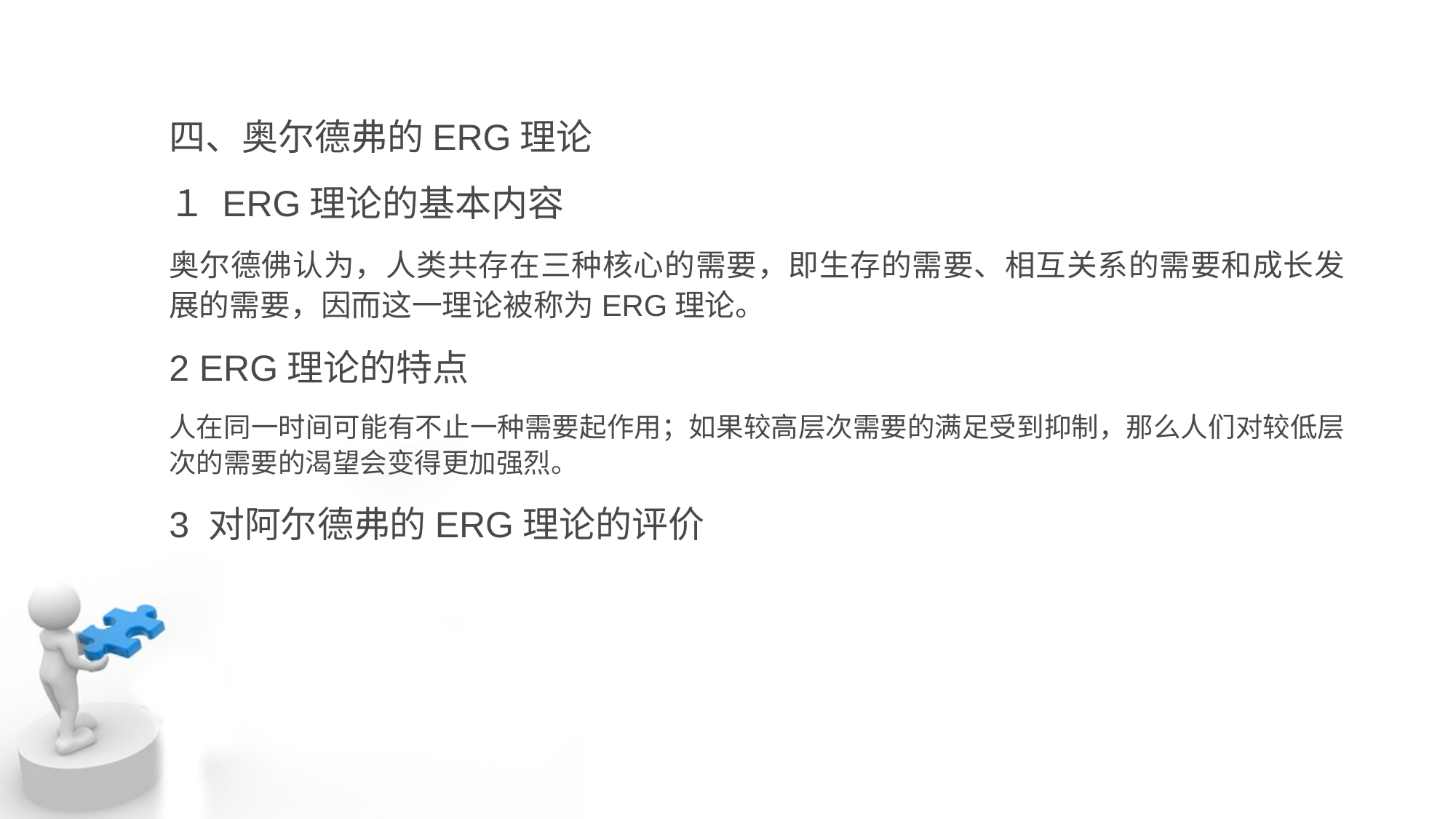

四、奥尔德弗的ERG理论
１ ERG理论的基本内容
奥尔德佛认为，人类共存在三种核心的需要，即生存的需要、相互关系的需要和成长发展的需要，因而这一理论被称为ERG理论。
2 ERG理论的特点
人在同一时间可能有不止一种需要起作用；如果较高层次需要的满足受到抑制，那么人们对较低层次的需要的渴望会变得更加强烈。
3 对阿尔德弗的ERG理论的评价